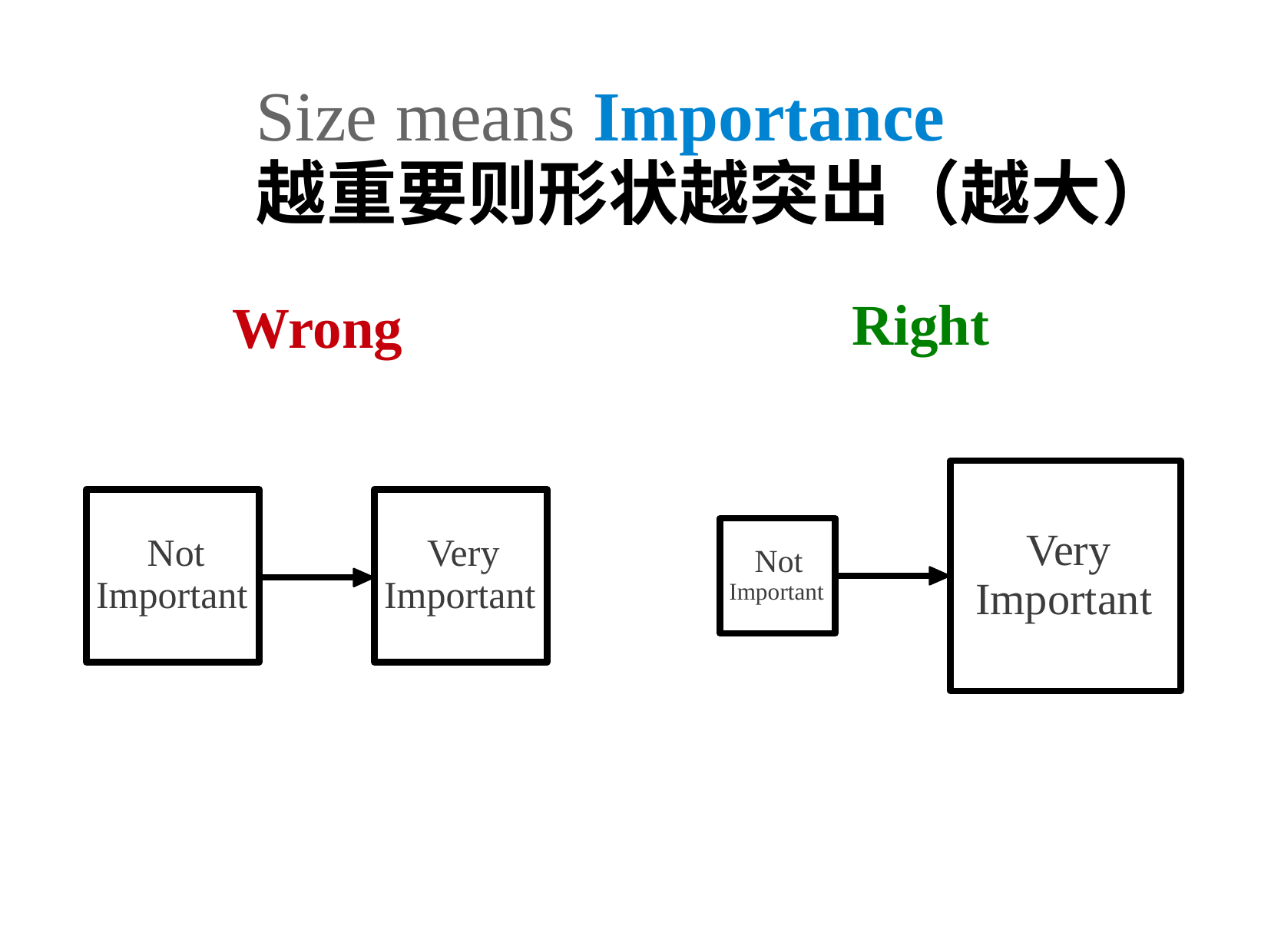

Size means Importance
越重要则形状越突出（越大）
Right
Wrong

	Very
Important
	Not
Important
	Very
Important
	Not
Important